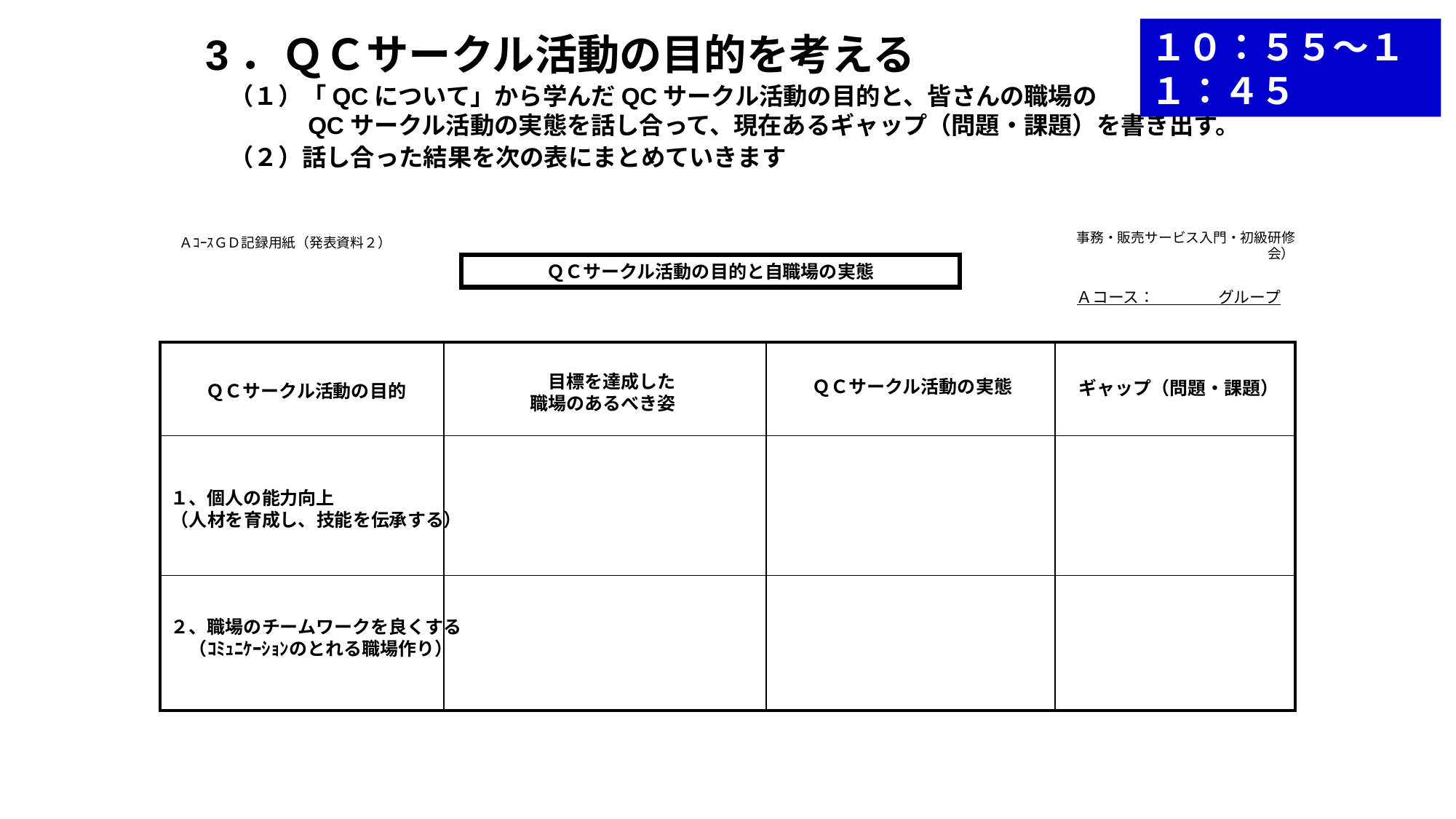

１０：５５～１１：４５
3．ＱＣサークル活動の目的を考える
　（１）「QCについて」から学んだQCサークル活動の目的と、皆さんの職場の
　　　　QCサークル活動の実態を話し合って、現在あるギャップ（問題・課題）を書き出す。
　（２）話し合った結果を次の表にまとめていきます

ＡｺｰｽＧＤ記録用紙（発表資料２）
事務・販売サービス入門・初級研修会）
ＱＣサークル活動の目的と自職場の実態
Ａコース：　　　　グループ
|  |  |  |  |
| --- | --- | --- | --- |
|  |  |  |  |
|  |  |  |  |
ＱＣサークル活動の実態
　目標を達成した
職場のあるべき姿
ギャップ（問題・課題）
ＱＣサークル活動の目的
１、個人の能力向上
（人材を育成し、技能を伝承する）
２、職場のチームワークを良くする
　（ｺﾐｭﾆｹｰｼｮﾝのとれる職場作り）